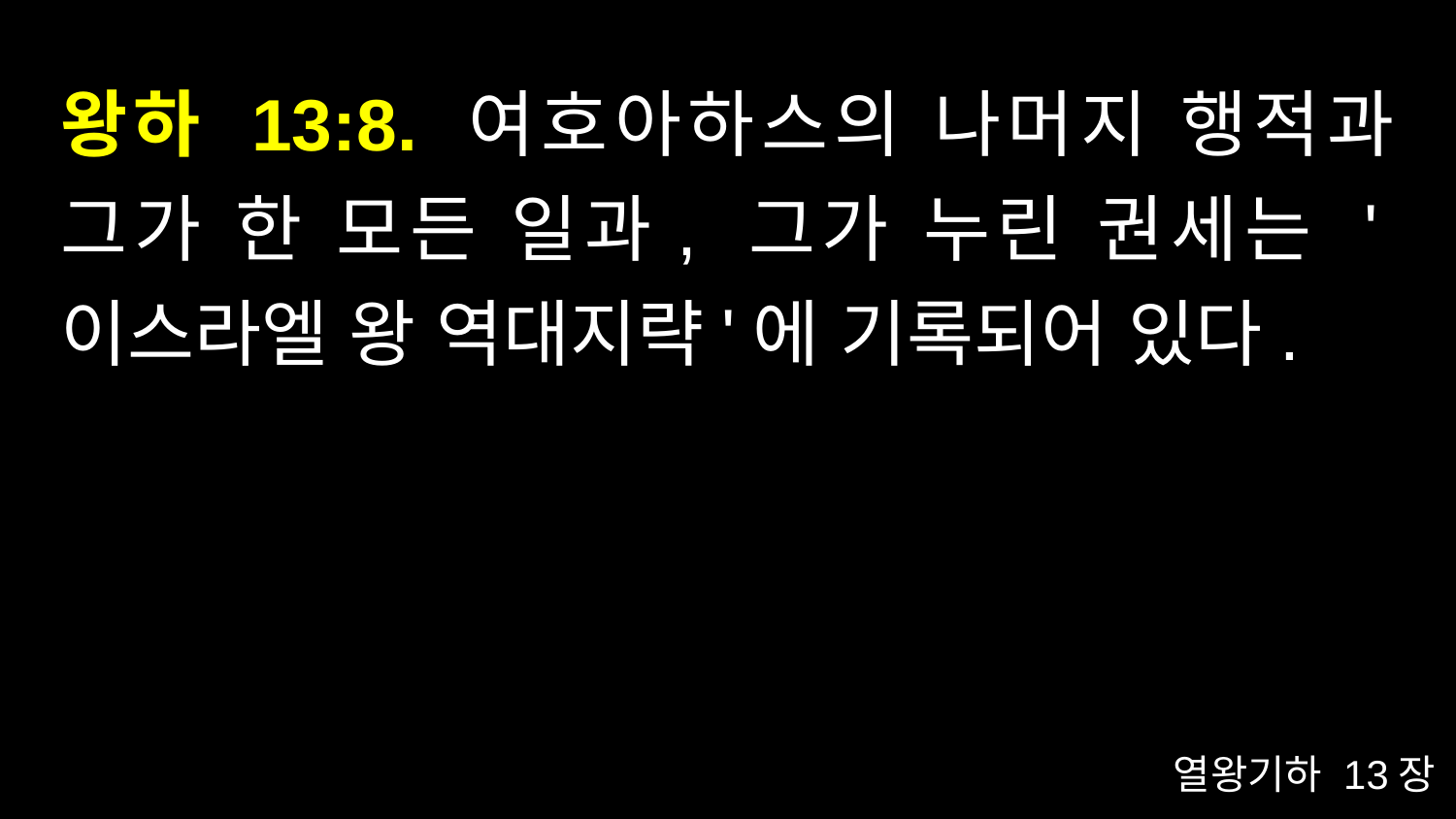

# 왕하 13:8. 여호아하스의 나머지 행적과 그가 한 모든 일과, 그가 누린 권세는 '이스라엘 왕 역대지략'에 기록되어 있다.
열왕기하 13장